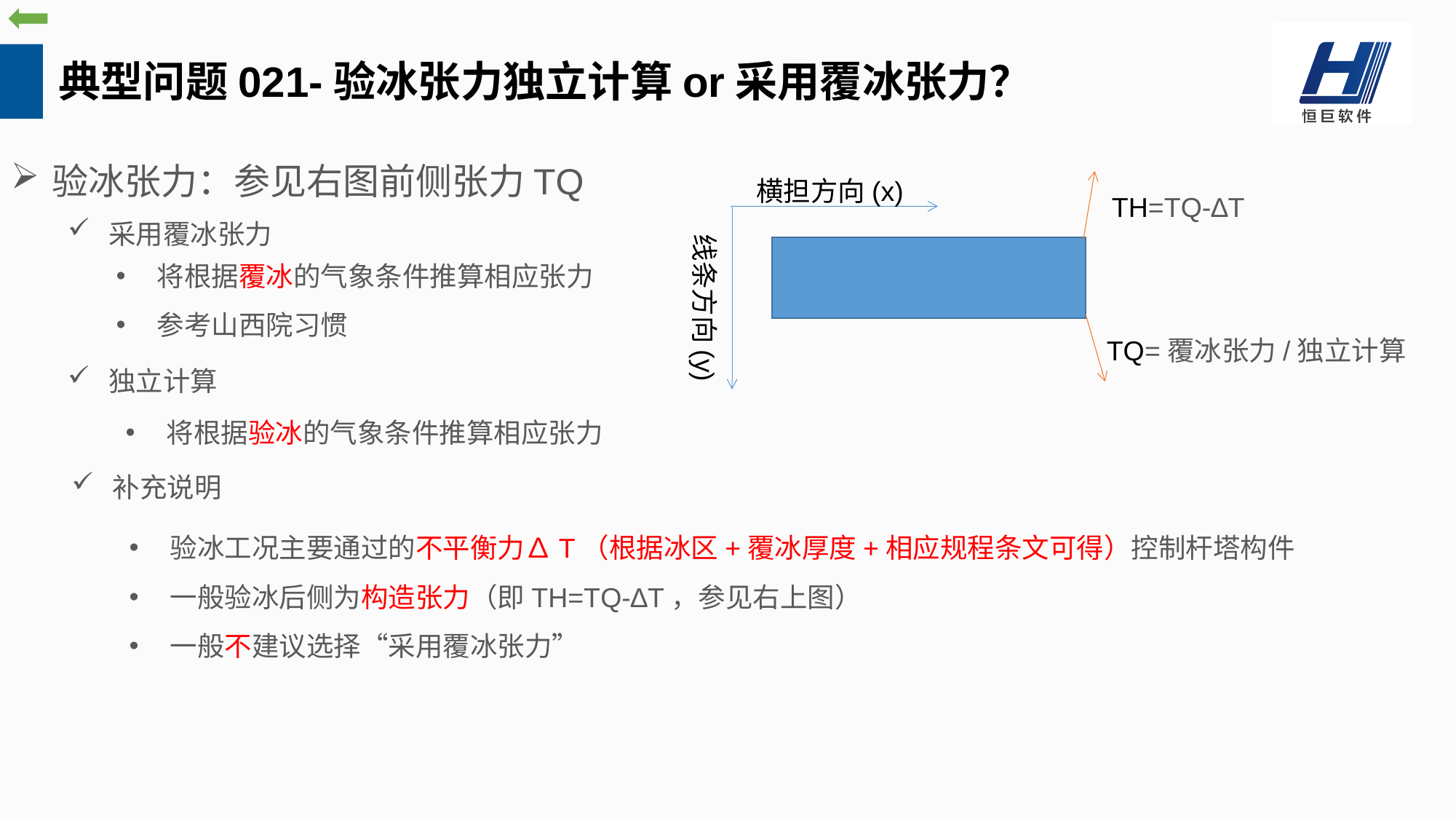

典型问题021-验冰张力独立计算or采用覆冰张力？
验冰张力：参见右图前侧张力TQ
横担方向(x)
TH=TQ-∆T
采用覆冰张力
线条方向(y)
将根据覆冰的气象条件推算相应张力
参考山西院习惯

TQ=覆冰张力/独立计算
独立计算
将根据验冰的气象条件推算相应张力
补充说明
验冰工况主要通过的不平衡力∆T（根据冰区+覆冰厚度+相应规程条文可得）控制杆塔构件
一般验冰后侧为构造张力（即TH=TQ-∆T，参见右上图）
一般不建议选择“采用覆冰张力”